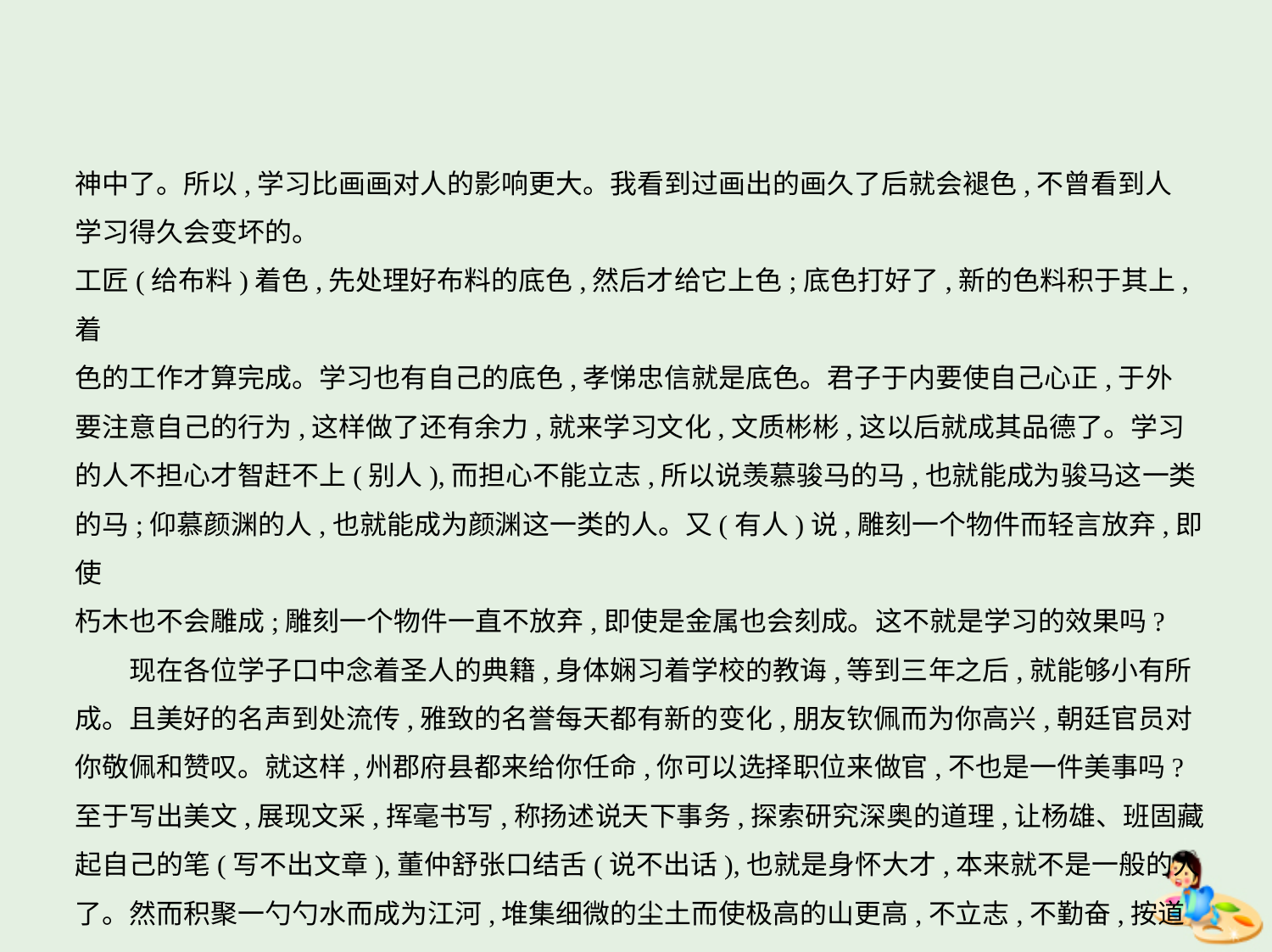

神中了。所以,学习比画画对人的影响更大。我看到过画出的画久了后就会褪色,不曾看到人
学习得久会变坏的。
工匠(给布料)着色,先处理好布料的底色,然后才给它上色;底色打好了,新的色料积于其上,着
色的工作才算完成。学习也有自己的底色,孝悌忠信就是底色。君子于内要使自己心正,于外
要注意自己的行为,这样做了还有余力,就来学习文化,文质彬彬,这以后就成其品德了。学习
的人不担心才智赶不上(别人),而担心不能立志,所以说羡慕骏马的马,也就能成为骏马这一类
的马;仰慕颜渊的人,也就能成为颜渊这一类的人。又(有人)说,雕刻一个物件而轻言放弃,即使
朽木也不会雕成;雕刻一个物件一直不放弃,即使是金属也会刻成。这不就是学习的效果吗?
　　现在各位学子口中念着圣人的典籍,身体娴习着学校的教诲,等到三年之后,就能够小有所
成。且美好的名声到处流传,雅致的名誉每天都有新的变化,朋友钦佩而为你高兴,朝廷官员对
你敬佩和赞叹。就这样,州郡府县都来给你任命,你可以选择职位来做官,不也是一件美事吗?
至于写出美文,展现文采,挥毫书写,称扬述说天下事务,探索研究深奥的道理,让杨雄、班固藏
起自己的笔(写不出文章),董仲舒张口结舌(说不出话),也就是身怀大才,本来就不是一般的人
了。然而积聚一勺勺水而成为江河,堆集细微的尘土而使极高的山更高,不立志,不勤奋,按道